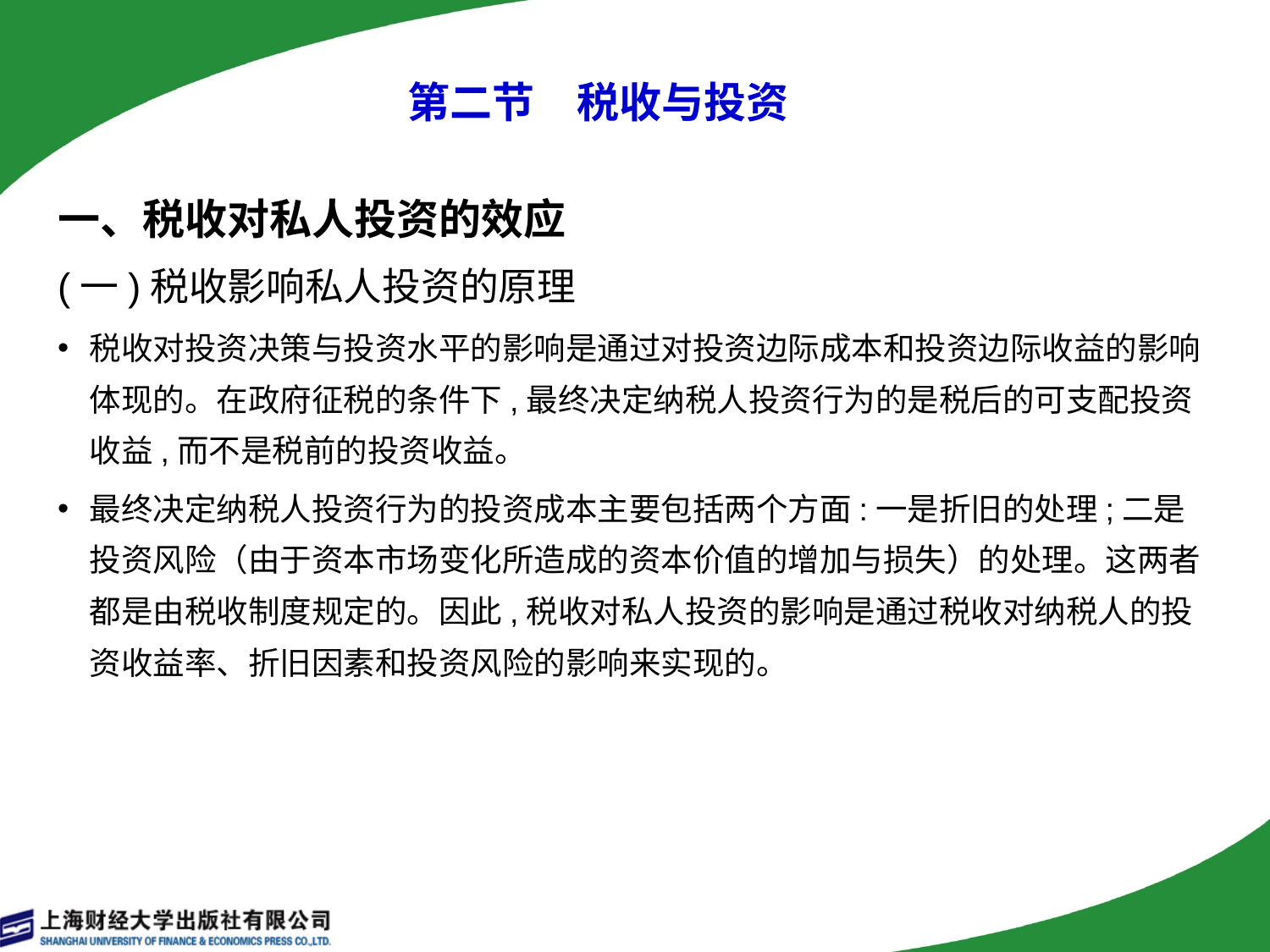

# 第二节　税收与投资
一、税收对私人投资的效应
(一)税收影响私人投资的原理
税收对投资决策与投资水平的影响是通过对投资边际成本和投资边际收益的影响体现的。在政府征税的条件下,最终决定纳税人投资行为的是税后的可支配投资收益,而不是税前的投资收益。
最终决定纳税人投资行为的投资成本主要包括两个方面:一是折旧的处理;二是投资风险（由于资本市场变化所造成的资本价值的增加与损失）的处理。这两者都是由税收制度规定的。因此,税收对私人投资的影响是通过税收对纳税人的投资收益率、折旧因素和投资风险的影响来实现的。